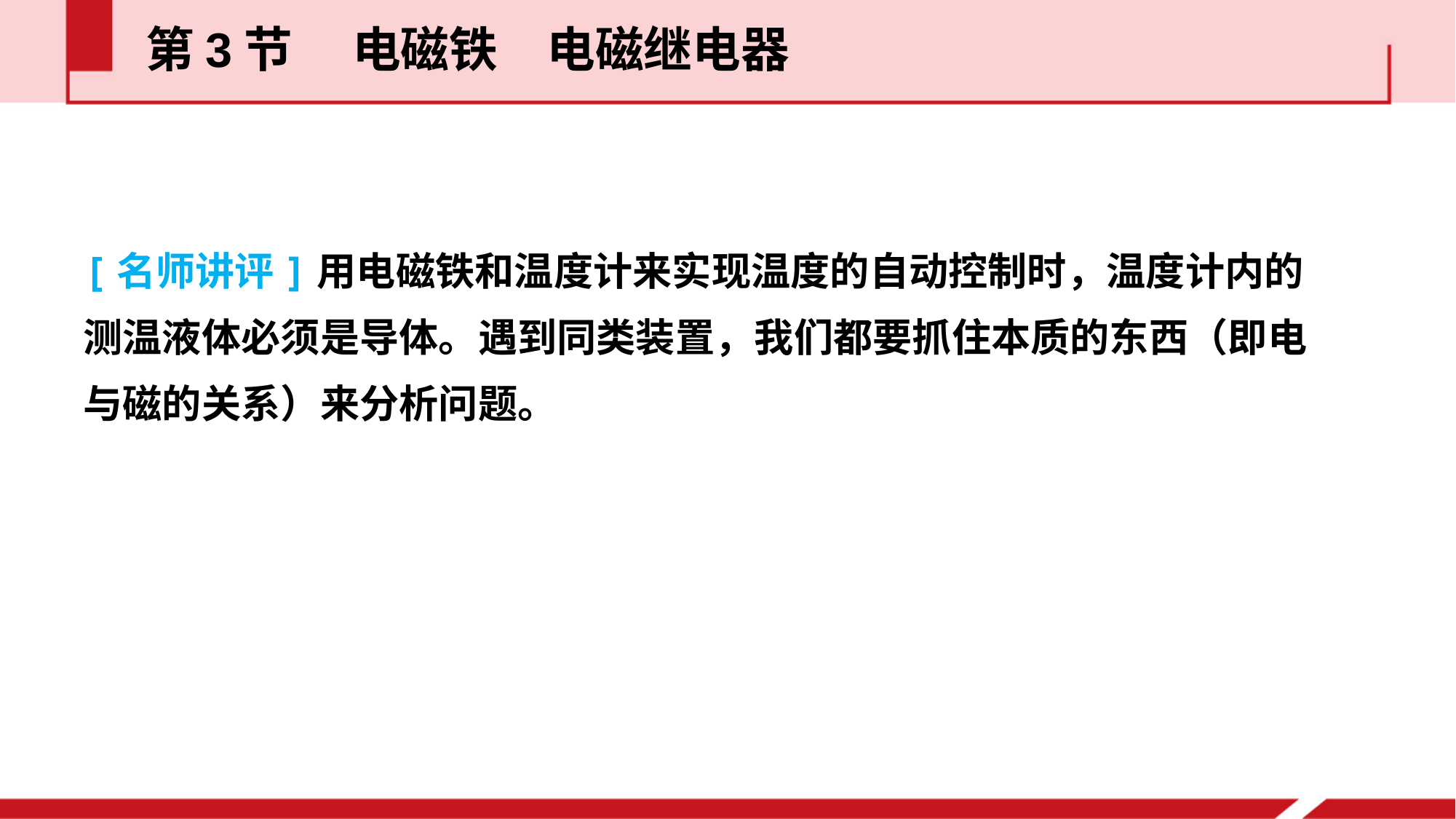

第3节  电磁铁　电磁继电器
[名师讲评]用电磁铁和温度计来实现温度的自动控制时，温度计内的测温液体必须是导体。遇到同类装置，我们都要抓住本质的东西（即电与磁的关系）来分析问题。